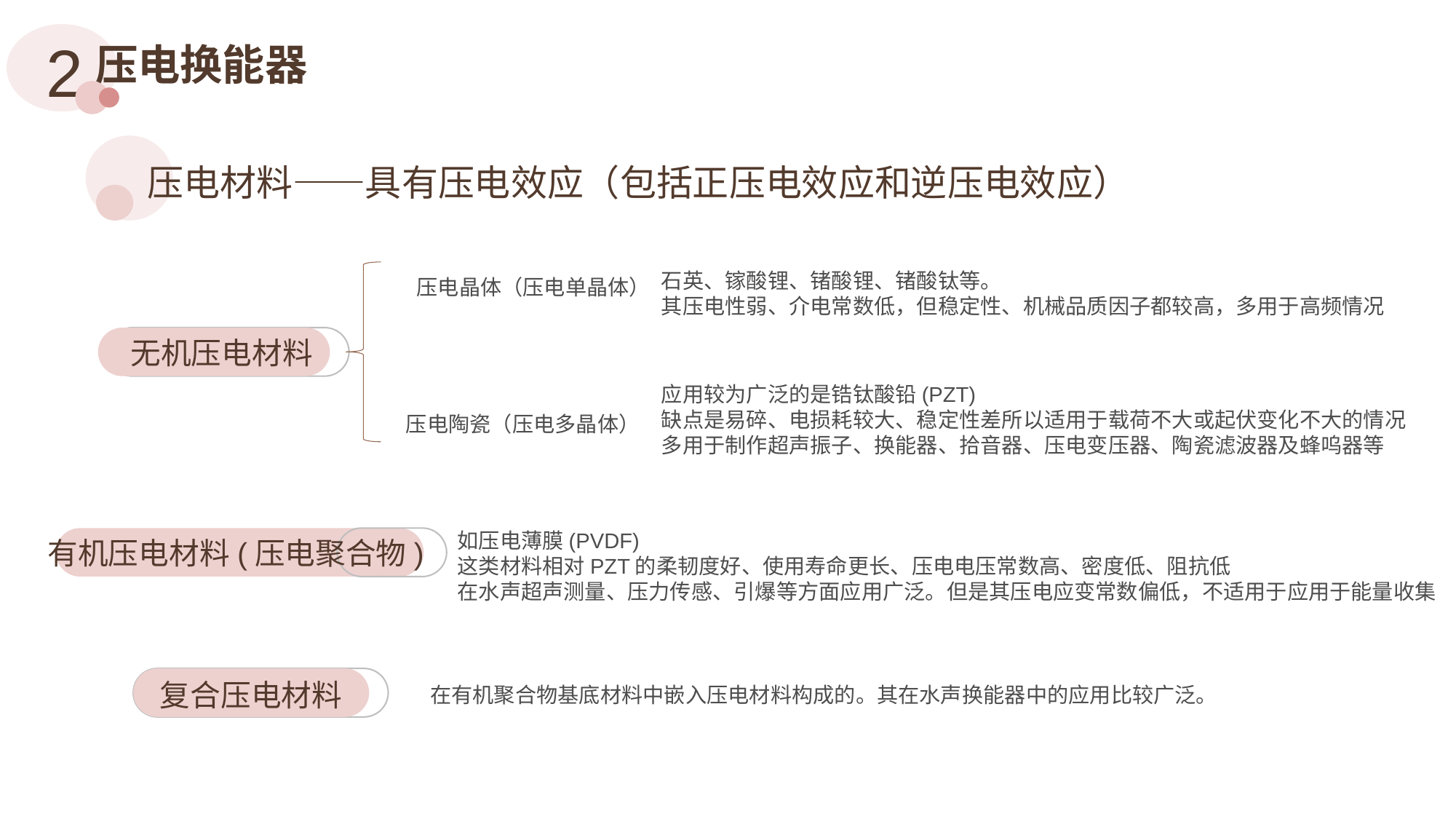

2

压电换能器

压电材料——具有压电效应（包括正压电效应和逆压电效应）

压电晶体（压电单晶体）

无机压电材料
压电陶瓷（压电多晶体）

石英、镓酸锂、锗酸锂、锗酸钛等。
其压电性弱、介电常数低，但稳定性、机械品质因子都较高，多用于高频情况
应用较为广泛的是锆钛酸铅(PZT)
缺点是易碎、电损耗较大、稳定性差所以适用于载荷不大或起伏变化不大的情况
多用于制作超声振子、换能器、拾音器、压电变压器、陶瓷滤波器及蜂呜器等
如压电薄膜(PVDF)
这类材料相对PZT的柔韧度好、使用寿命更长、压电电压常数高、密度低、阻抗低
在水声超声测量、压力传感、引爆等方面应用广泛。但是其压电应变常数偏低，不适用于应用于能量收集
有机压电材料(压电聚合物)

复合压电材料
在有机聚合物基底材料中嵌入压电材料构成的。其在水声换能器中的应用比较广泛。